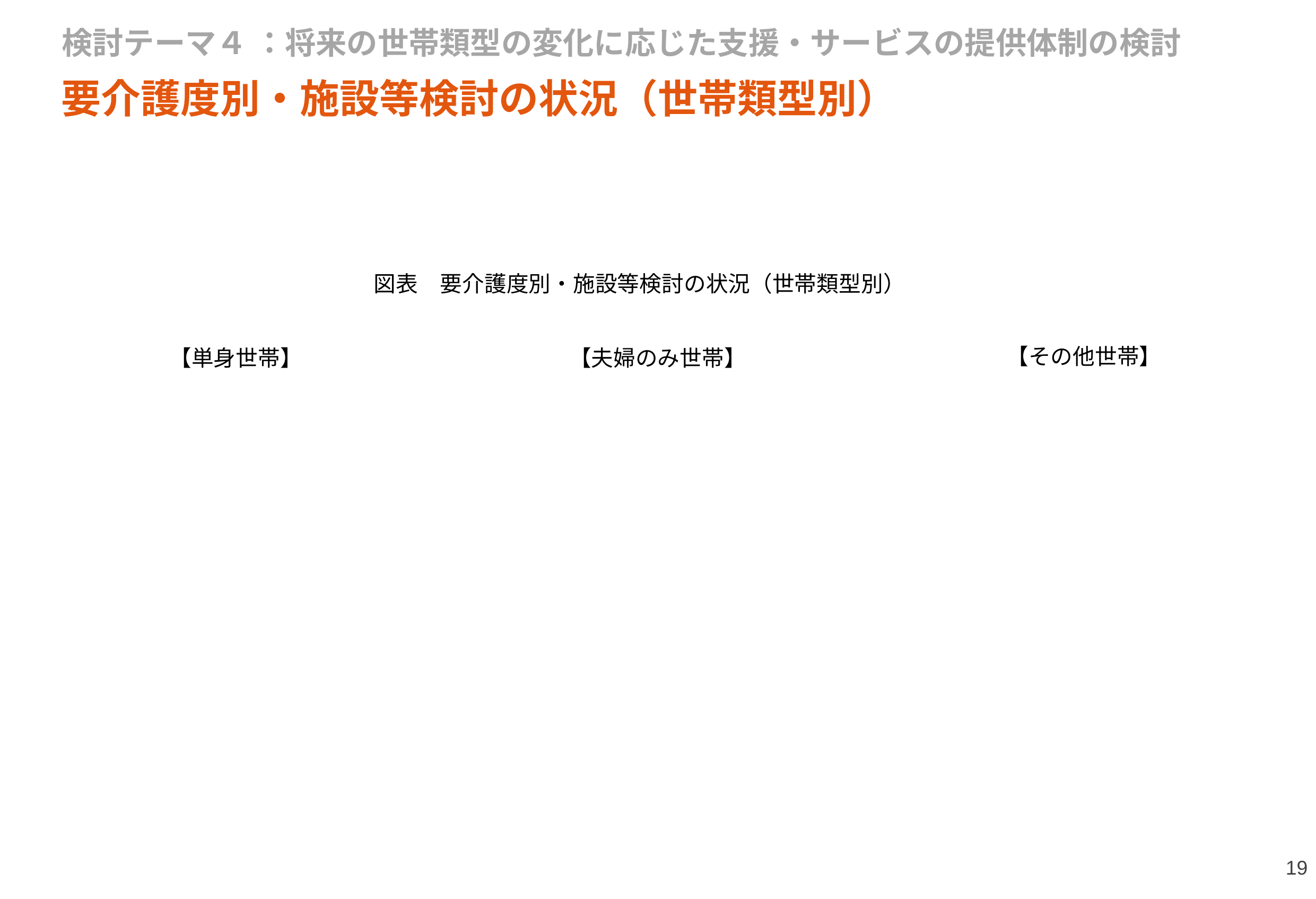

検討テーマ４ ：将来の世帯類型の変化に応じた支援・サービスの提供体制の検討
要介護度別・施設等検討の状況（世帯類型別）
図表　要介護度別・施設等検討の状況（世帯類型別）
【その他世帯】
【単身世帯】
【夫婦のみ世帯】
19